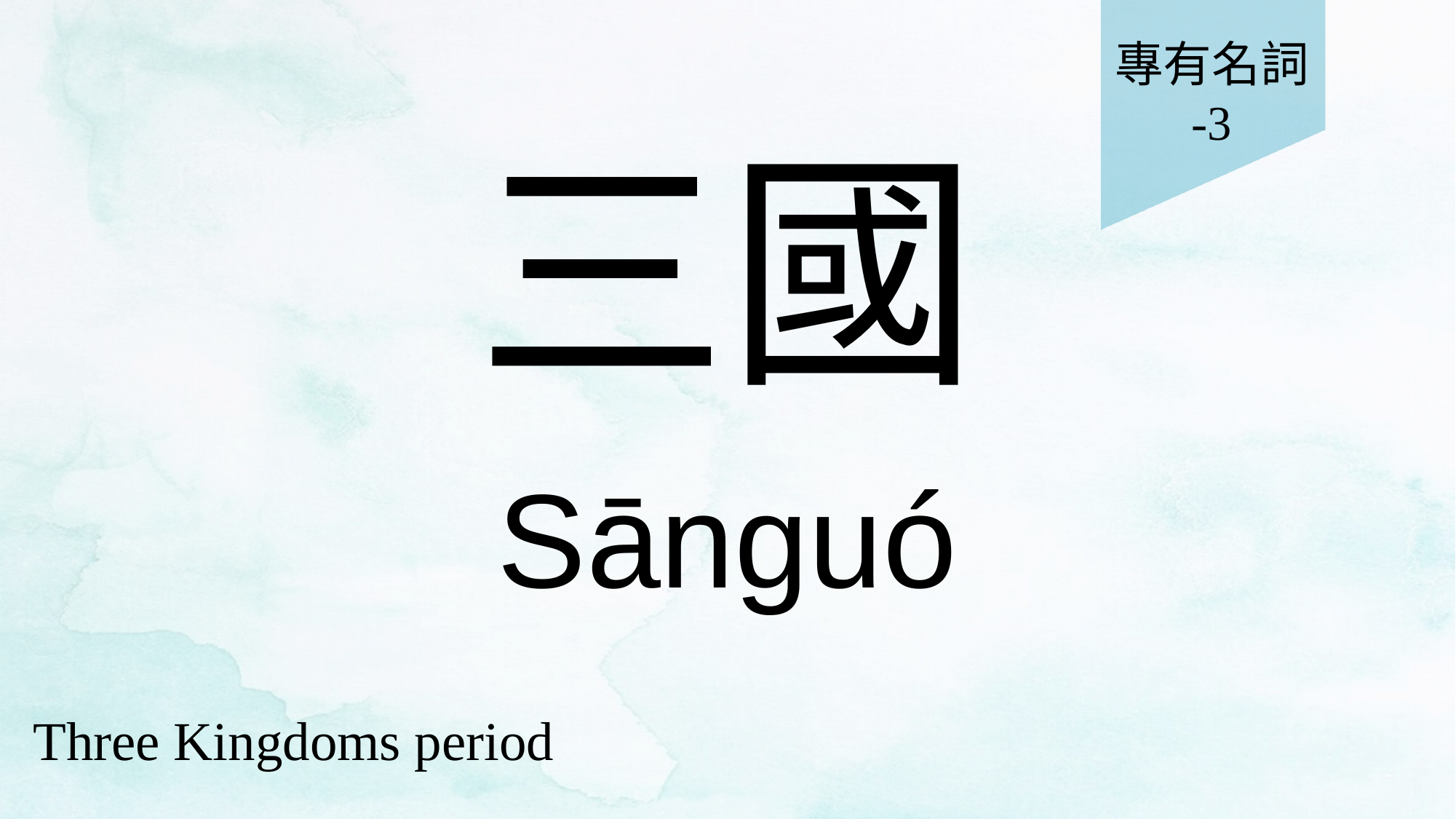

專有名詞
-3
# 三國
Sānguó
Three Kingdoms period